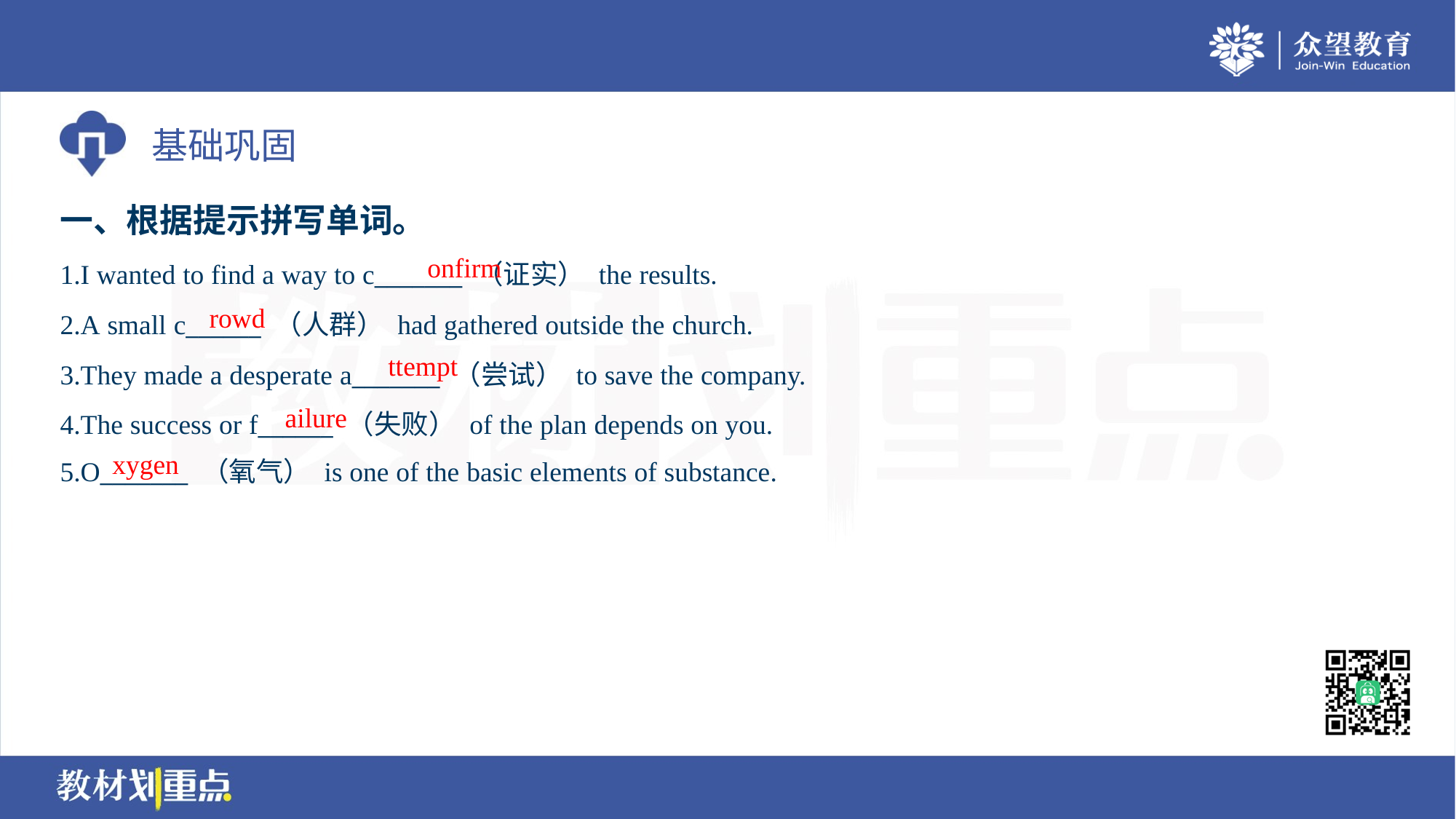

一、根据提示拼写单词。
onfirm
1.I wanted to find a way to c_______ （证实） the results.
2.A small c______ （人群） had gathered outside the church.
3.They made a desperate a_______ （尝试） to save the company.
4.The success or f______ （失败） of the plan depends on you.
5.O_______ （氧气） is one of the basic elements of substance.
rowd
ttempt
ailure
xygen